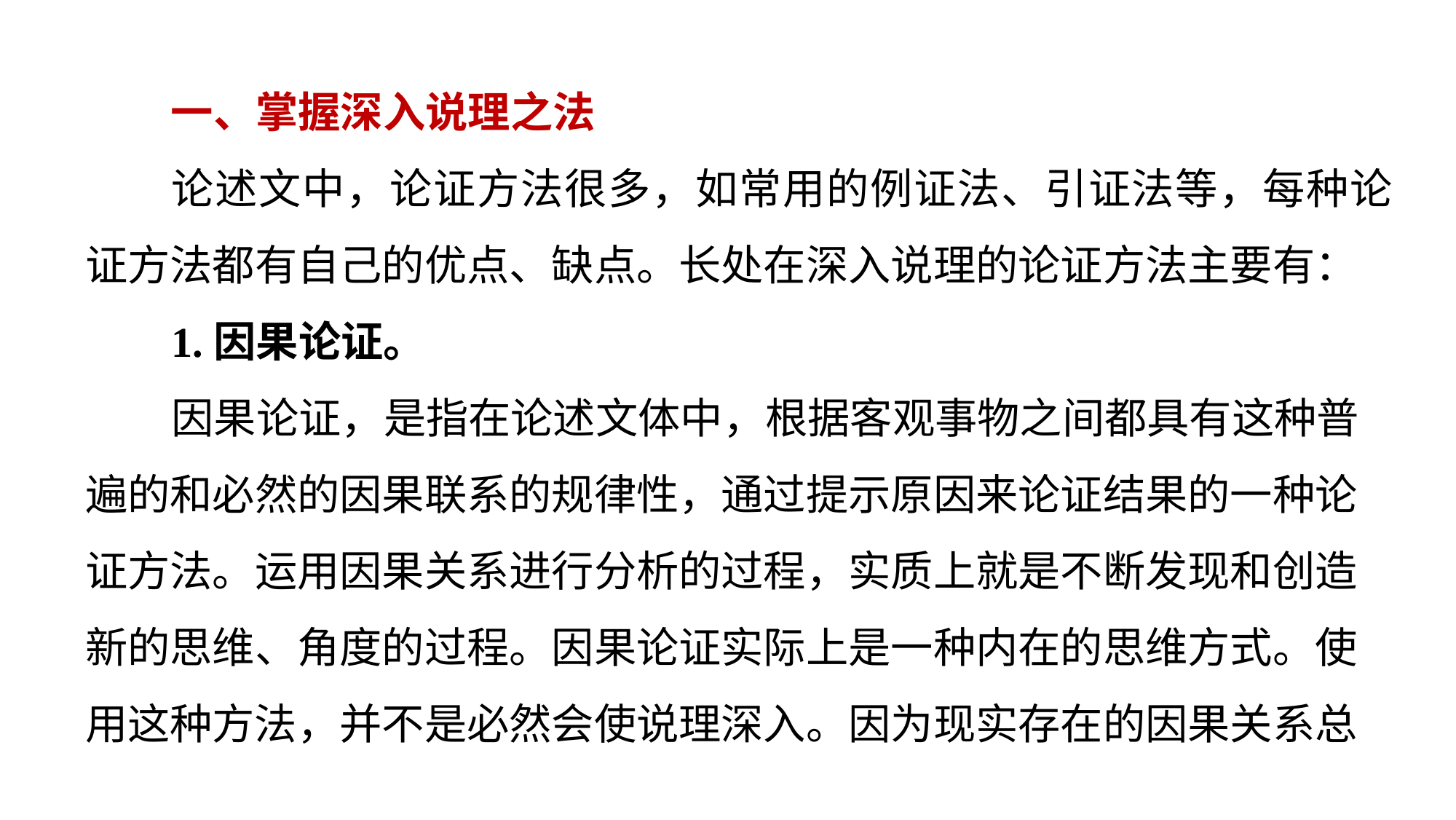

一、掌握深入说理之法
论述文中，论证方法很多，如常用的例证法、引证法等，每种论证方法都有自己的优点、缺点。长处在深入说理的论证方法主要有：
1.因果论证。
因果论证，是指在论述文体中，根据客观事物之间都具有这种普遍的和必然的因果联系的规律性，通过提示原因来论证结果的一种论证方法。运用因果关系进行分析的过程，实质上就是不断发现和创造新的思维、角度的过程。因果论证实际上是一种内在的思维方式。使用这种方法，并不是必然会使说理深入。因为现实存在的因果关系总